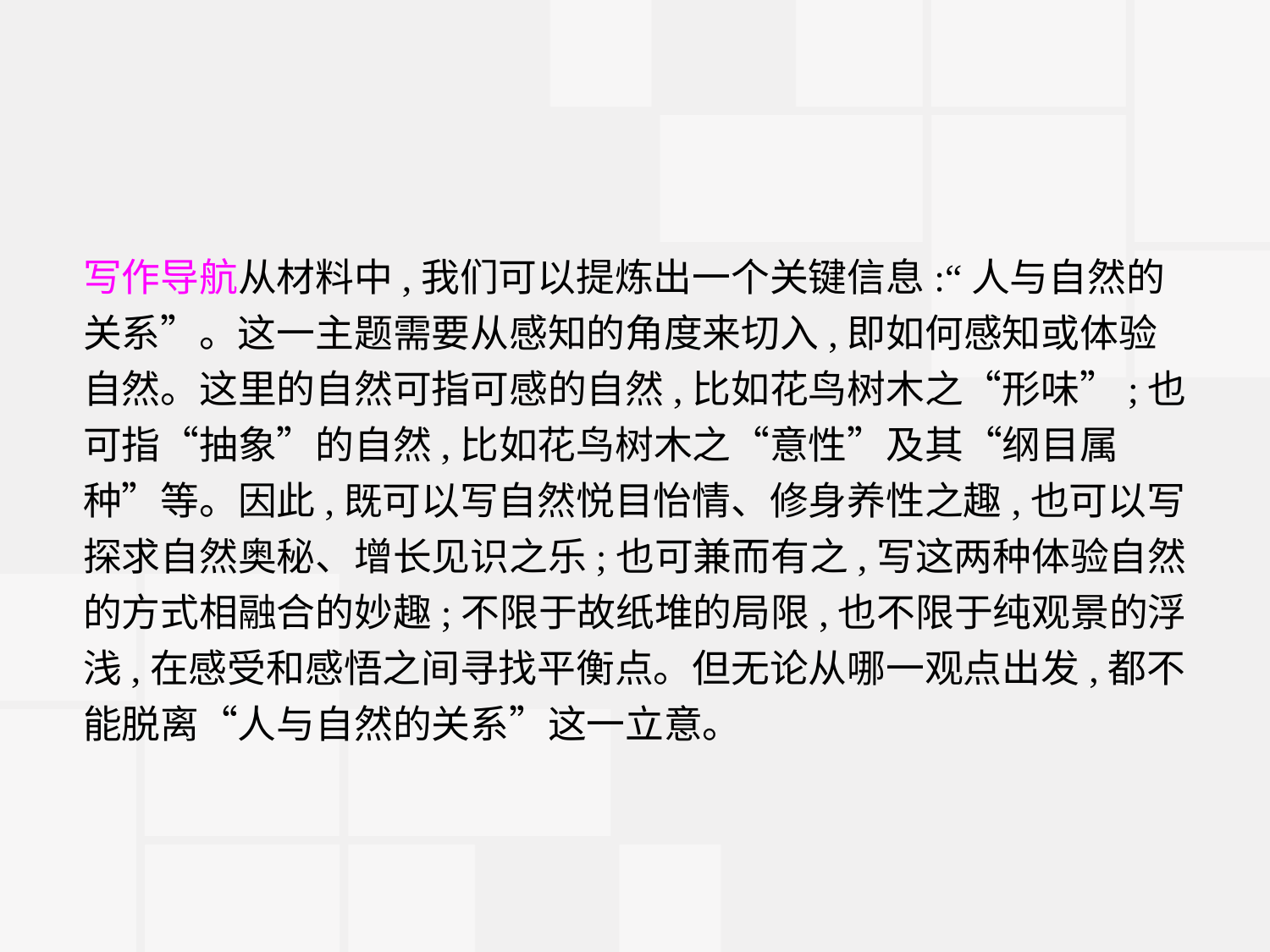

写作导航从材料中,我们可以提炼出一个关键信息:“人与自然的关系”。这一主题需要从感知的角度来切入,即如何感知或体验自然。这里的自然可指可感的自然,比如花鸟树木之“形味”;也可指“抽象”的自然,比如花鸟树木之“意性”及其“纲目属种”等。因此,既可以写自然悦目怡情、修身养性之趣,也可以写探求自然奥秘、增长见识之乐;也可兼而有之,写这两种体验自然的方式相融合的妙趣;不限于故纸堆的局限,也不限于纯观景的浮浅,在感受和感悟之间寻找平衡点。但无论从哪一观点出发,都不能脱离“人与自然的关系”这一立意。